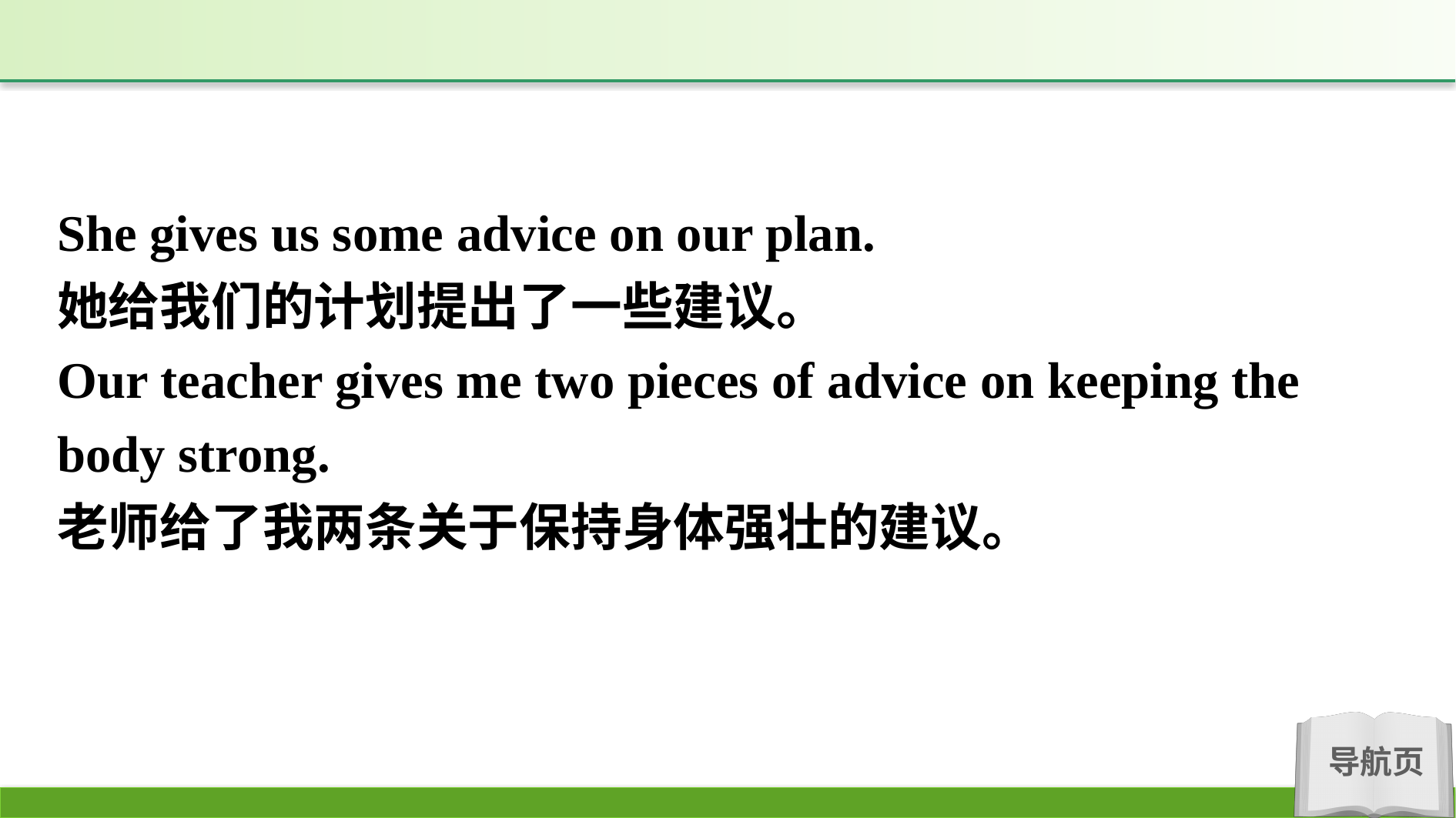

She gives us some advice on our plan.
她给我们的计划提出了一些建议。
Our teacher gives me two pieces of advice on keeping the body strong.
老师给了我两条关于保持身体强壮的建议。